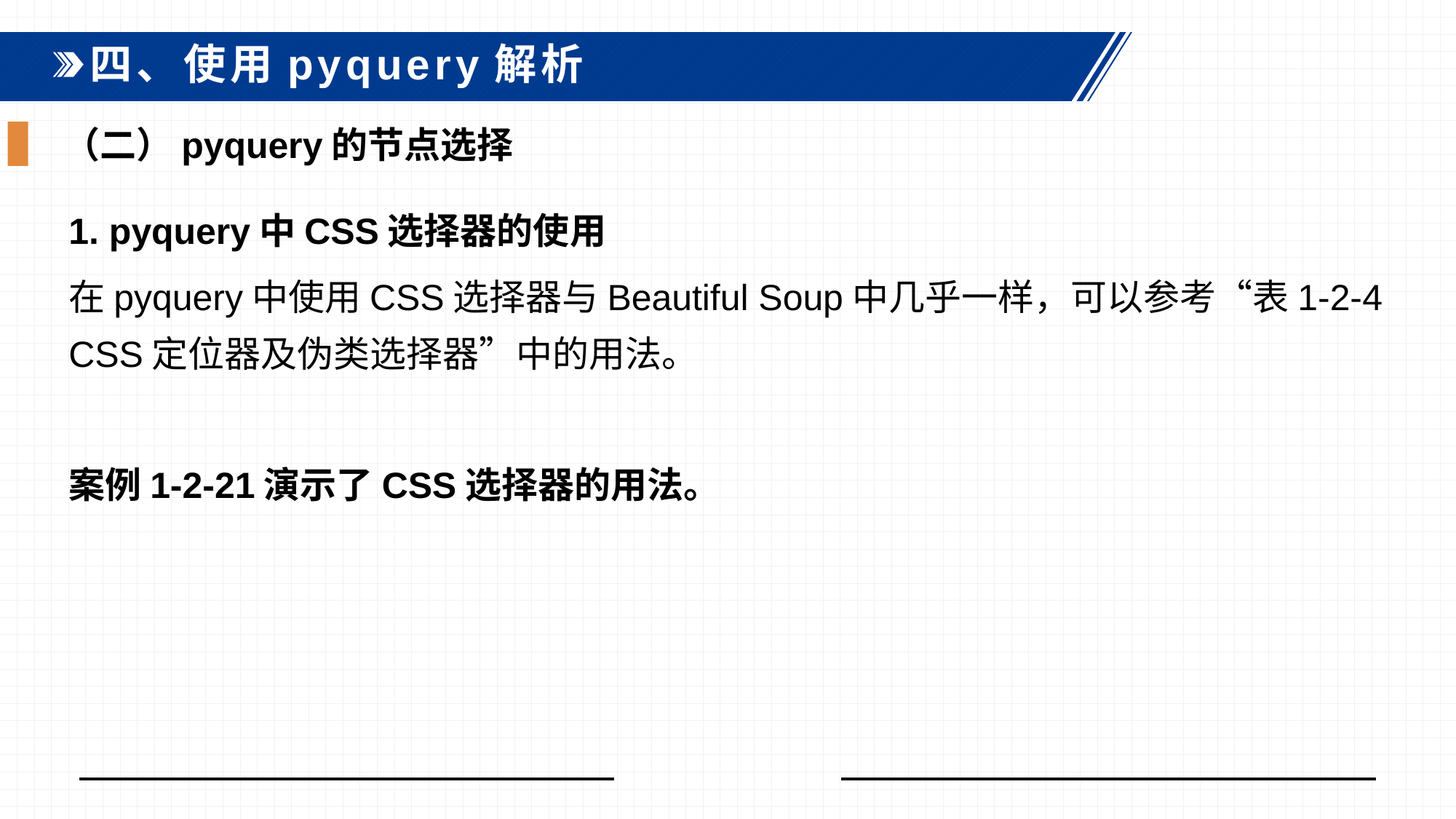

四、使用pyquery解析
（二）pyquery的节点选择

1. pyquery中CSS选择器的使用
在pyquery中使用CSS选择器与Beautiful Soup中几乎一样，可以参考“表1-2-4 CSS定位器及伪类选择器”中的用法。

案例1-2-21演示了CSS选择器的用法。